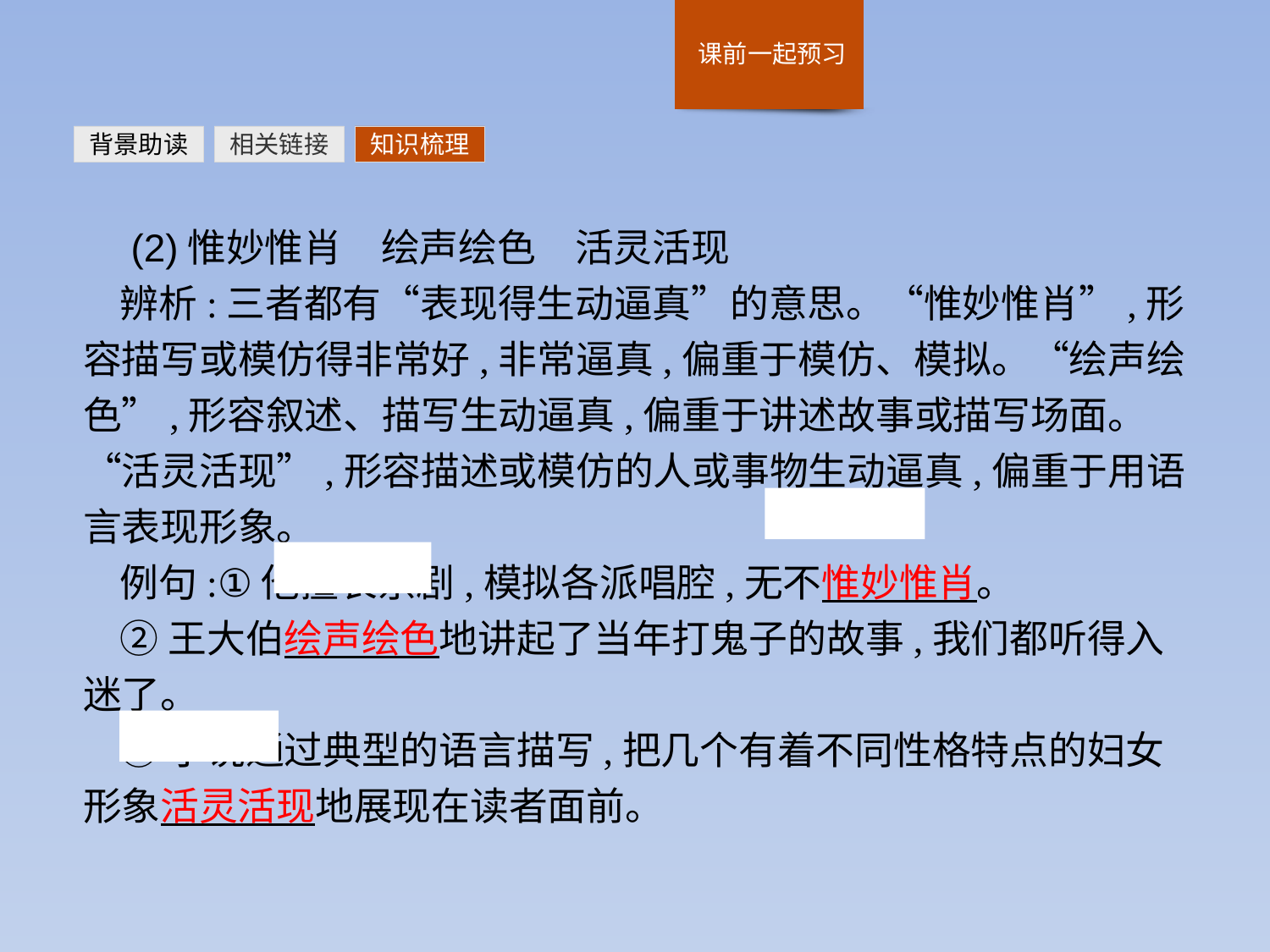

背景助读
相关链接
知识梳理
 (2)惟妙惟肖　绘声绘色　活灵活现
辨析:三者都有“表现得生动逼真”的意思。“惟妙惟肖”,形容描写或模仿得非常好,非常逼真,偏重于模仿、模拟。“绘声绘色”,形容叙述、描写生动逼真,偏重于讲述故事或描写场面。“活灵活现”,形容描述或模仿的人或事物生动逼真,偏重于用语言表现形象。
例句:①他擅长京剧,模拟各派唱腔,无不惟妙惟肖。
②王大伯绘声绘色地讲起了当年打鬼子的故事,我们都听得入迷了。
③小说通过典型的语言描写,把几个有着不同性格特点的妇女形象活灵活现地展现在读者面前。